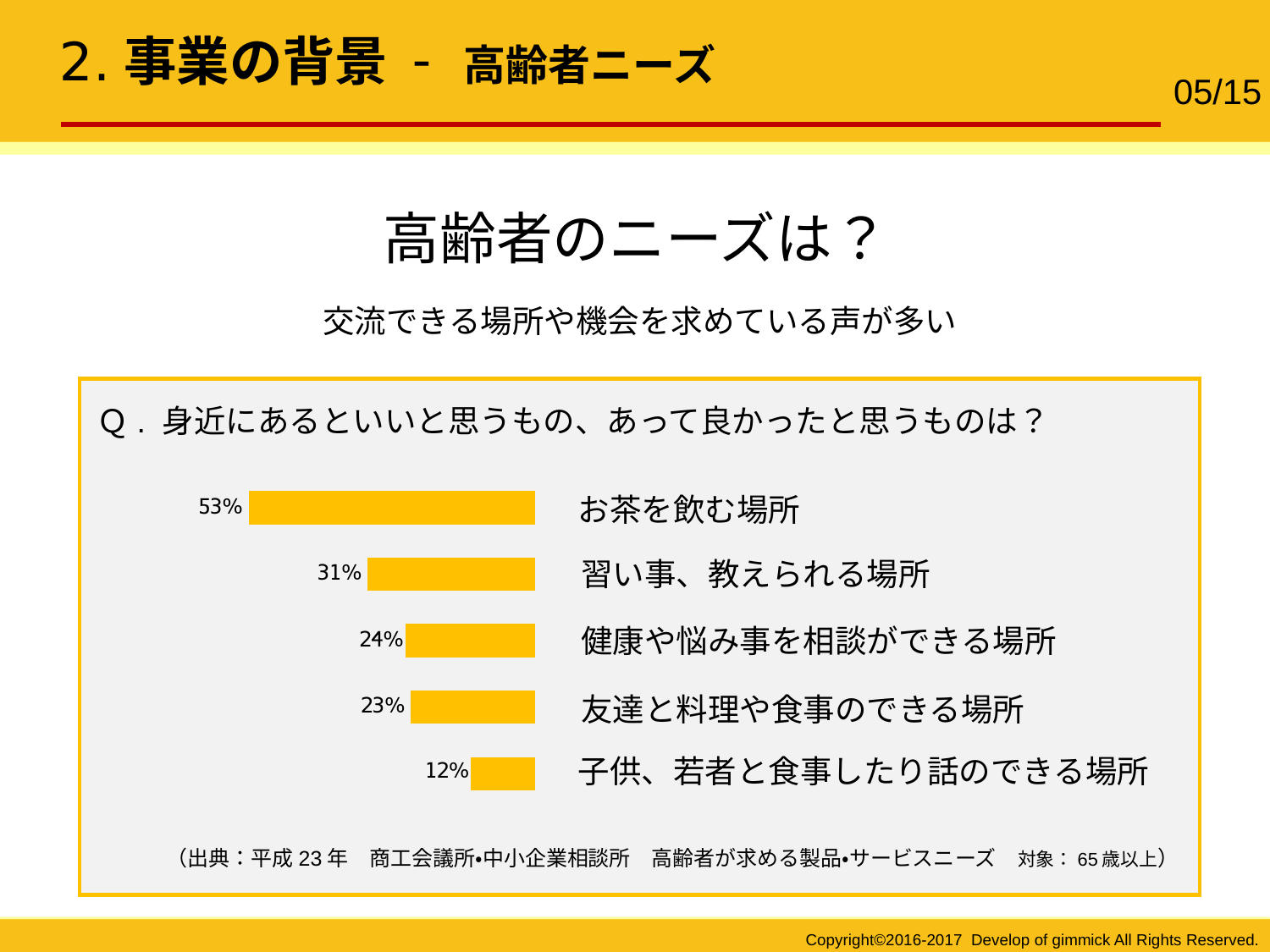

2.事業の背景 - 高齢者ニーズ
05/15
高齢者のニーズは？
交流できる場所や機会を求めている声が多い

Ｑ. 身近にあるといいと思うもの、あって良かったと思うものは？

### Chart

| Category | 계열 1 |
|---|---|
| value01 | 12.0 |
| value02 | 23.0 |
| value03 | 24.0 |
| value04 | 31.0 |
| value05 | 53.0 |
お茶を飲む場所
習い事、教えられる場所
健康や悩み事を相談ができる場所
友達と料理や食事のできる場所
子供、若者と食事したり話のできる場所
（出典：平成23年　商工会議所・中小企業相談所　高齢者が求める製品・サービスニーズ　対象：65歳以上）
Copyright©2016-2017  Develop of gimmick All Rights Reserved.